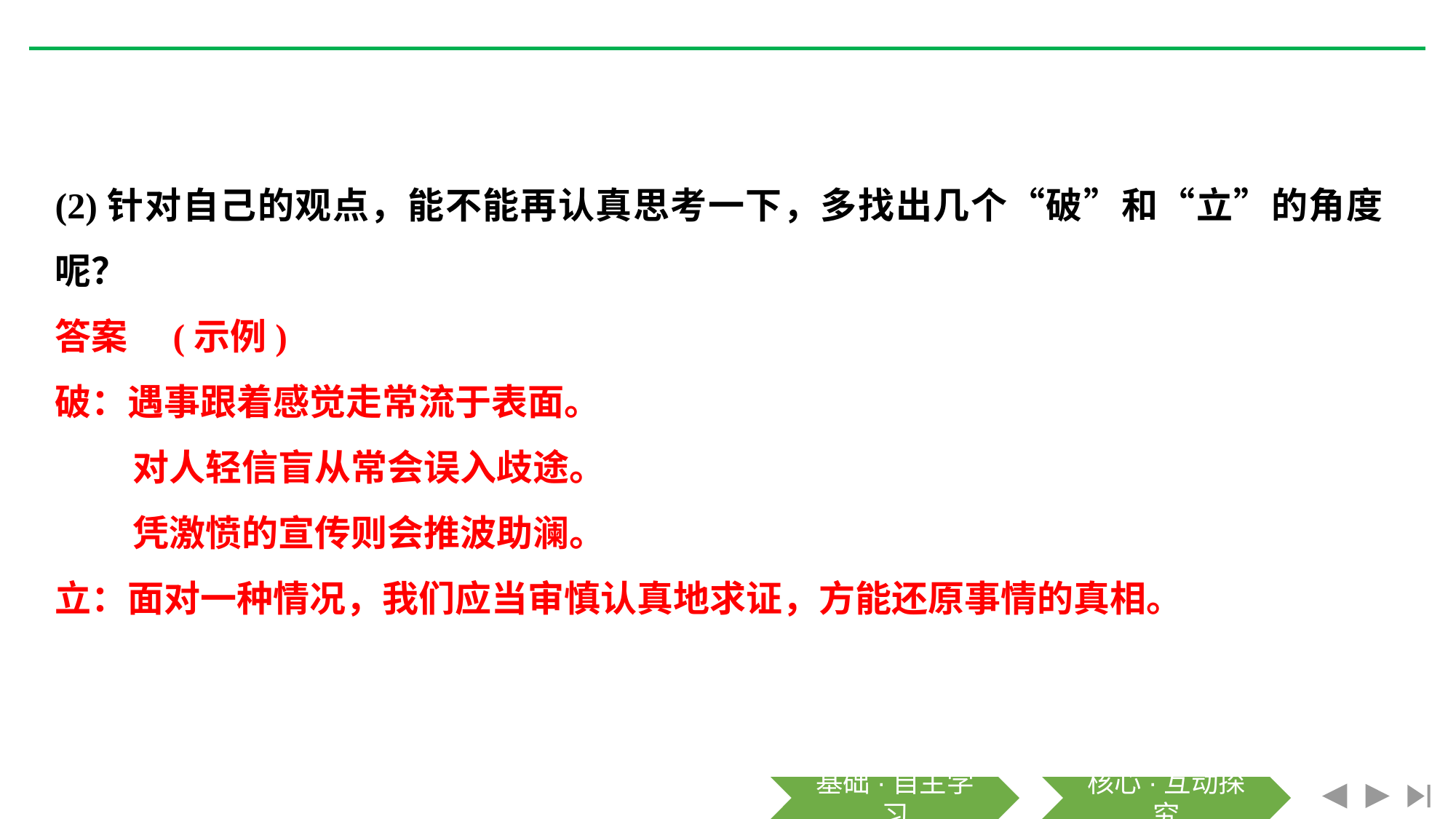

(2)针对自己的观点，能不能再认真思考一下，多找出几个“破”和“立”的角度呢？
答案　(示例)
破：遇事跟着感觉走常流于表面。
 　   对人轻信盲从常会误入歧途。
  　  凭激愤的宣传则会推波助澜。
立：面对一种情况，我们应当审慎认真地求证，方能还原事情的真相。